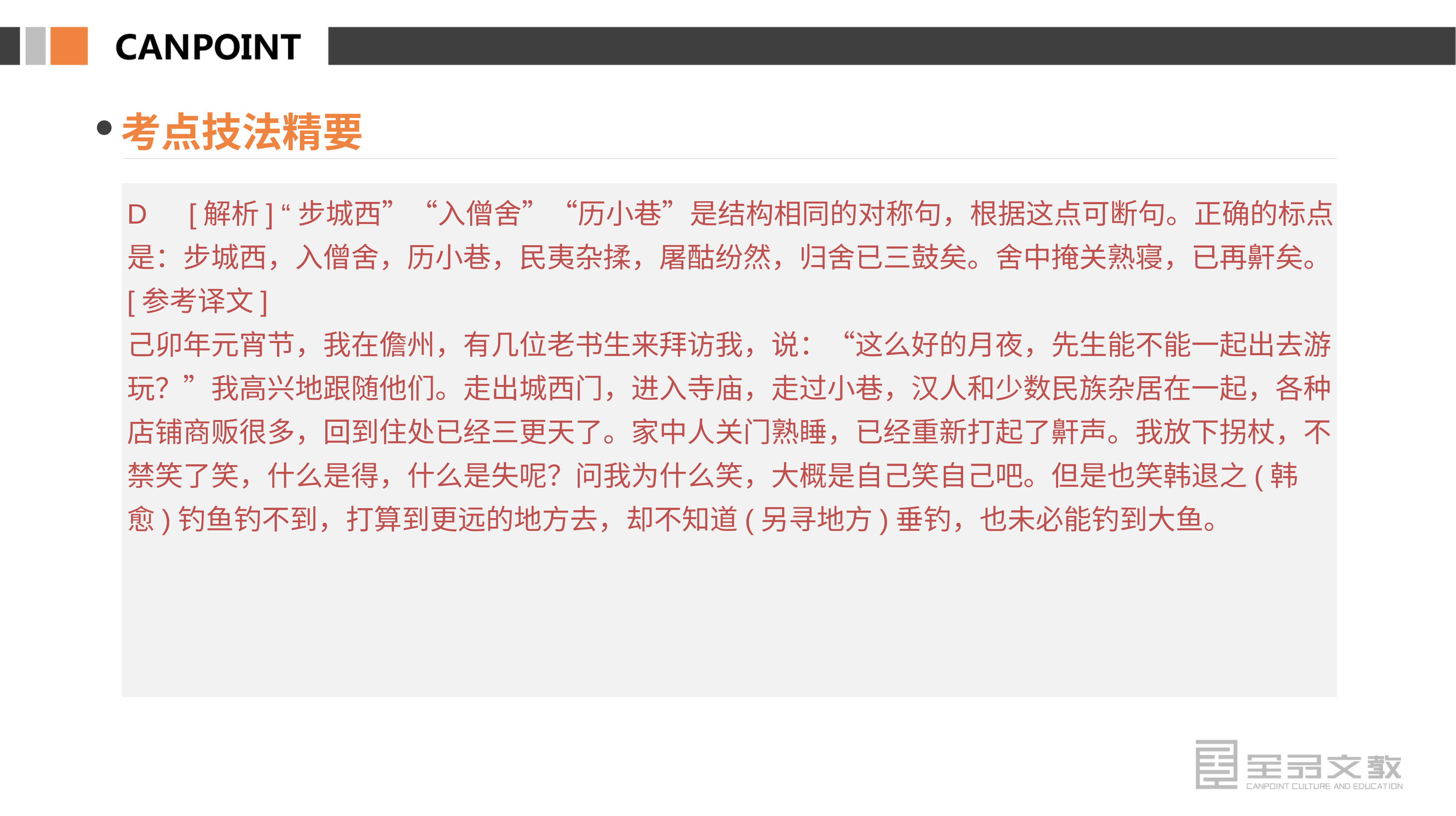

考点技法精要

D　[解析] “步城西”“入僧舍”“历小巷”是结构相同的对称句，根据这点可断句。正确的标点是：步城西，入僧舍，历小巷，民夷杂揉，屠酤纷然，归舍已三鼓矣。舍中掩关熟寝，已再鼾矣。
[参考译文]
己卯年元宵节，我在儋州，有几位老书生来拜访我，说：“这么好的月夜，先生能不能一起出去游玩？”我高兴地跟随他们。走出城西门，进入寺庙，走过小巷，汉人和少数民族杂居在一起，各种店铺商贩很多，回到住处已经三更天了。家中人关门熟睡，已经重新打起了鼾声。我放下拐杖，不禁笑了笑，什么是得，什么是失呢？问我为什么笑，大概是自己笑自己吧。但是也笑韩退之(韩愈)钓鱼钓不到，打算到更远的地方去，却不知道(另寻地方)垂钓，也未必能钓到大鱼。